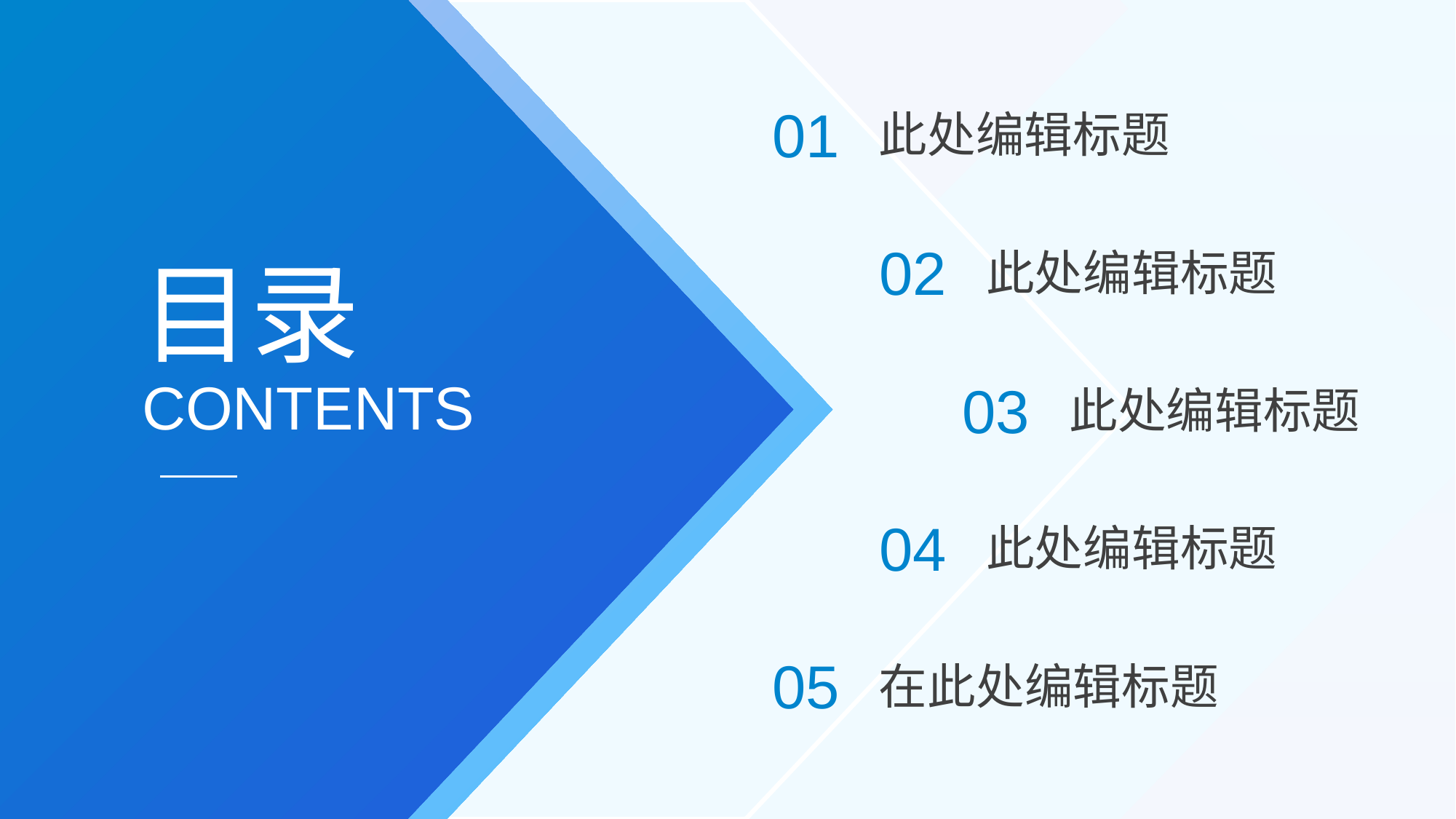

01
此处编辑标题
02
此处编辑标题
目录
CONTENTS
03
此处编辑标题
04
此处编辑标题
05
在此处编辑标题